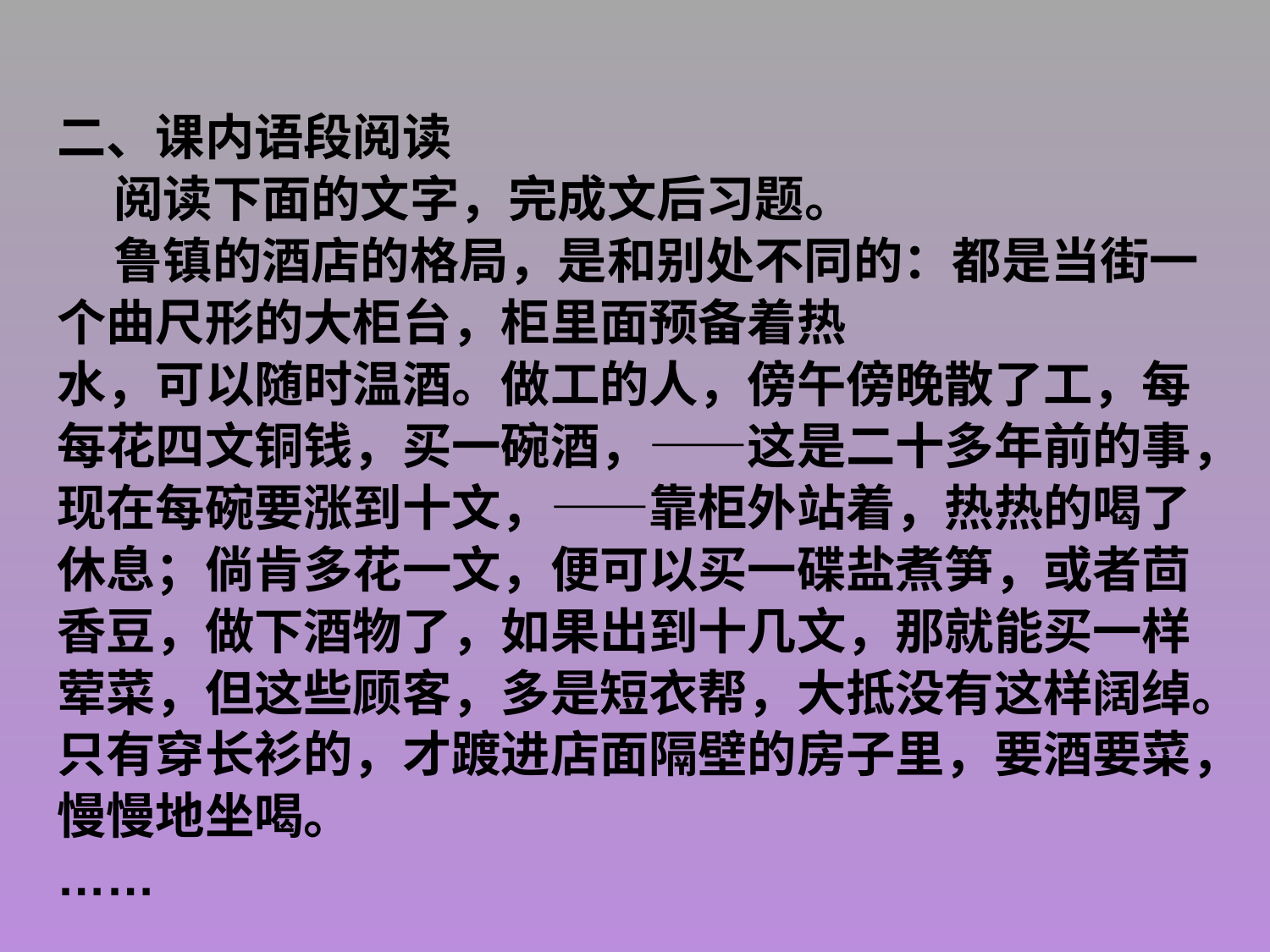

二、课内语段阅读
    阅读下面的文字，完成文后习题。
    鲁镇的酒店的格局，是和别处不同的：都是当街一个曲尺形的大柜台，柜里面预备着热
水，可以随时温酒。做工的人，傍午傍晚散了工，每每花四文铜钱，买一碗酒，——这是二十多年前的事，现在每碗要涨到十文，——靠柜外站着，热热的喝了休息；倘肯多花一文，便可以买一碟盐煮笋，或者茴香豆，做下酒物了，如果出到十几文，那就能买一样荤菜，但这些顾客，多是短衣帮，大抵没有这样阔绰。只有穿长衫的，才踱进店面隔壁的房子里，要酒要菜，慢慢地坐喝。
……